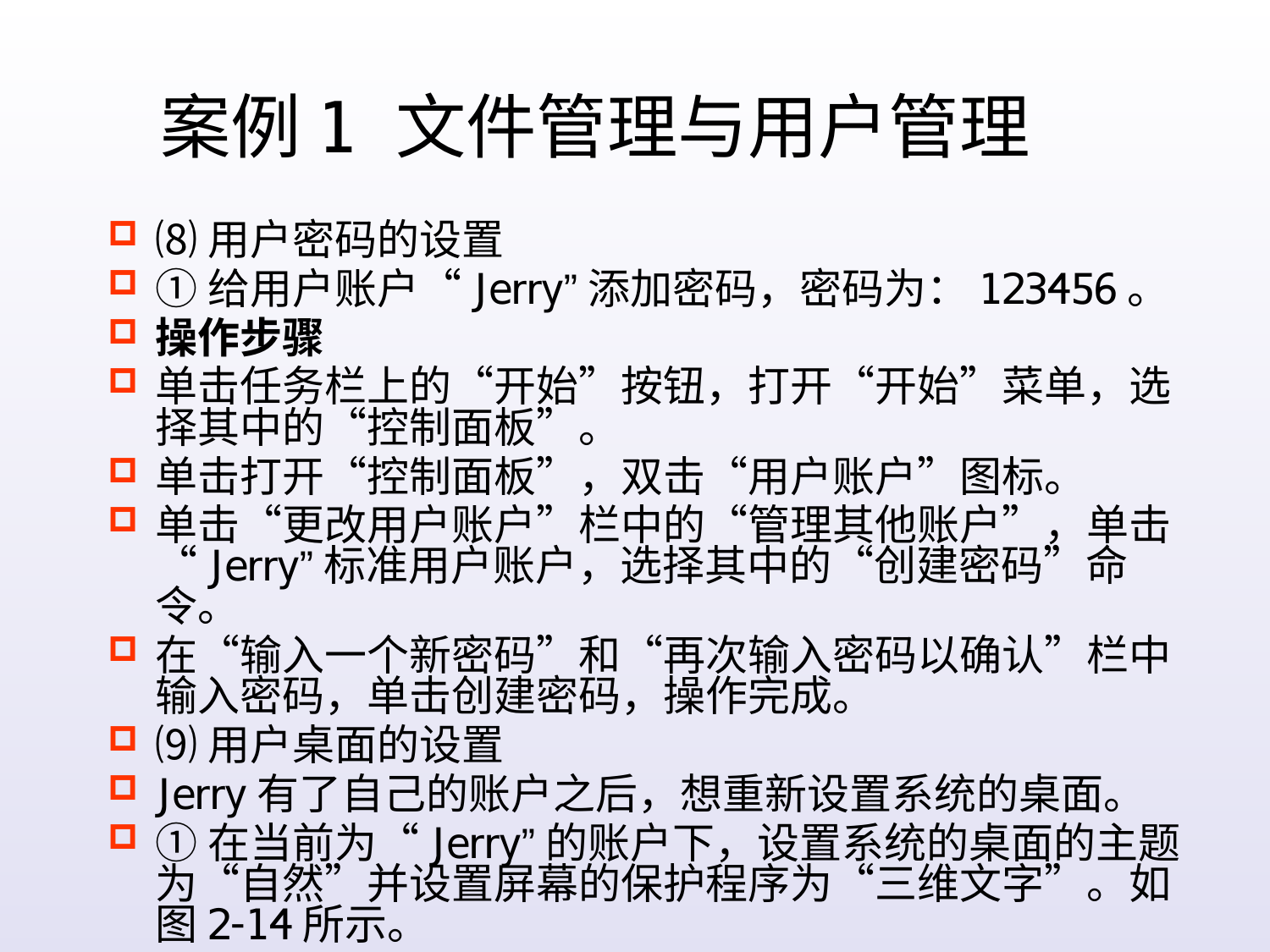

案例1 文件管理与用户管理
⑻用户密码的设置
①给用户账户“Jerry”添加密码，密码为：123456。
操作步骤
单击任务栏上的“开始”按钮，打开“开始”菜单，选择其中的“控制面板”。
单击打开“控制面板”，双击“用户账户”图标。
单击“更改用户账户”栏中的“管理其他账户”，单击“Jerry”标准用户账户，选择其中的“创建密码”命令。
在“输入一个新密码”和“再次输入密码以确认”栏中输入密码，单击创建密码，操作完成。
⑼用户桌面的设置
Jerry有了自己的账户之后，想重新设置系统的桌面。
①在当前为“Jerry”的账户下，设置系统的桌面的主题为“自然”并设置屏幕的保护程序为“三维文字”。如图2-14所示。